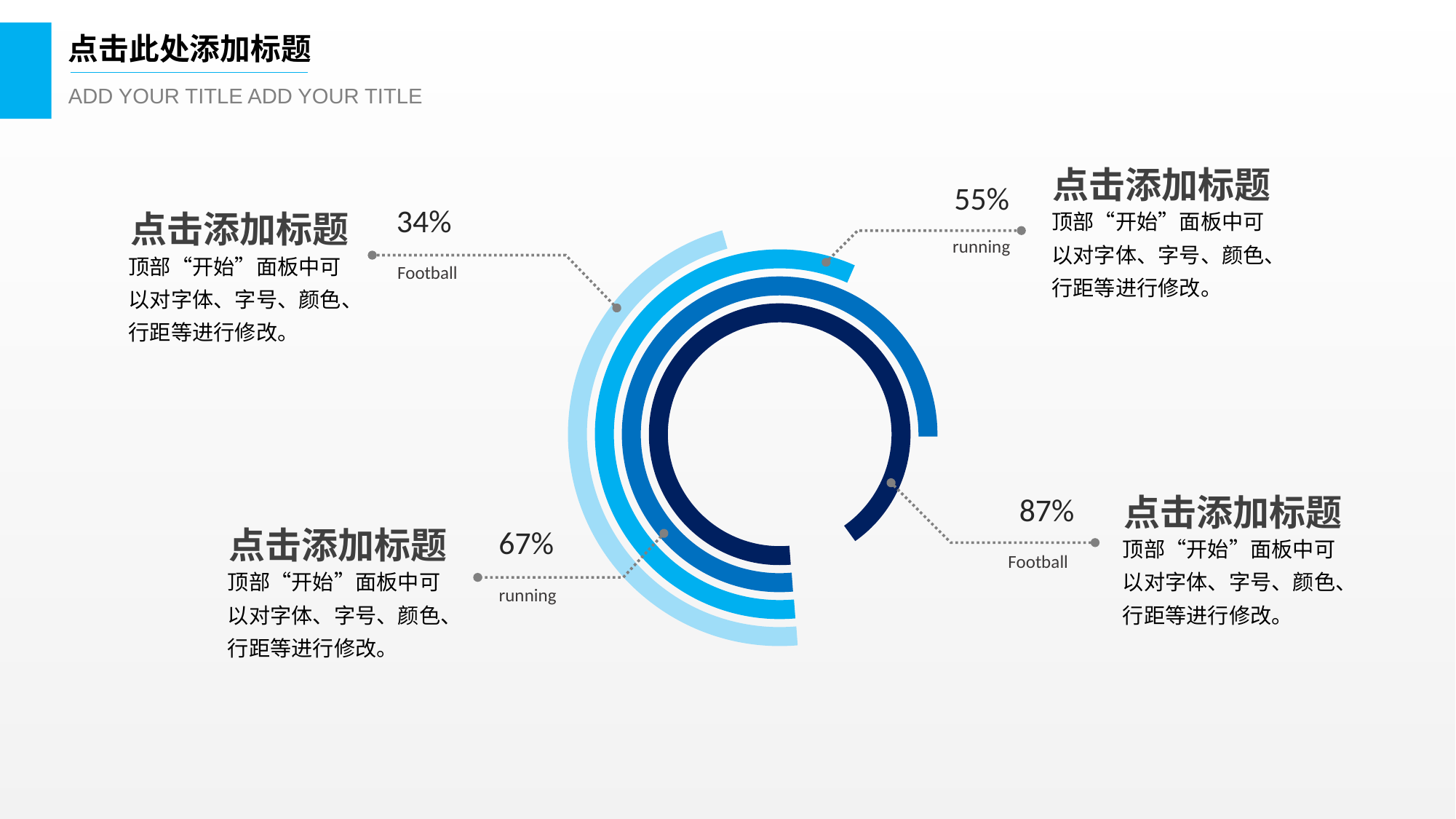

点击此处添加标题
ADD YOUR TITLE ADD YOUR TITLE

点击添加标题
55%
34%
顶部“开始”面板中可以对字体、字号、颜色、行距等进行修改。
点击添加标题
running

顶部“开始”面板中可以对字体、字号、颜色、行距等进行修改。

Football

87%
点击添加标题
点击添加标题
67%
顶部“开始”面板中可以对字体、字号、颜色、行距等进行修改。

Football
顶部“开始”面板中可以对字体、字号、颜色、行距等进行修改。
running